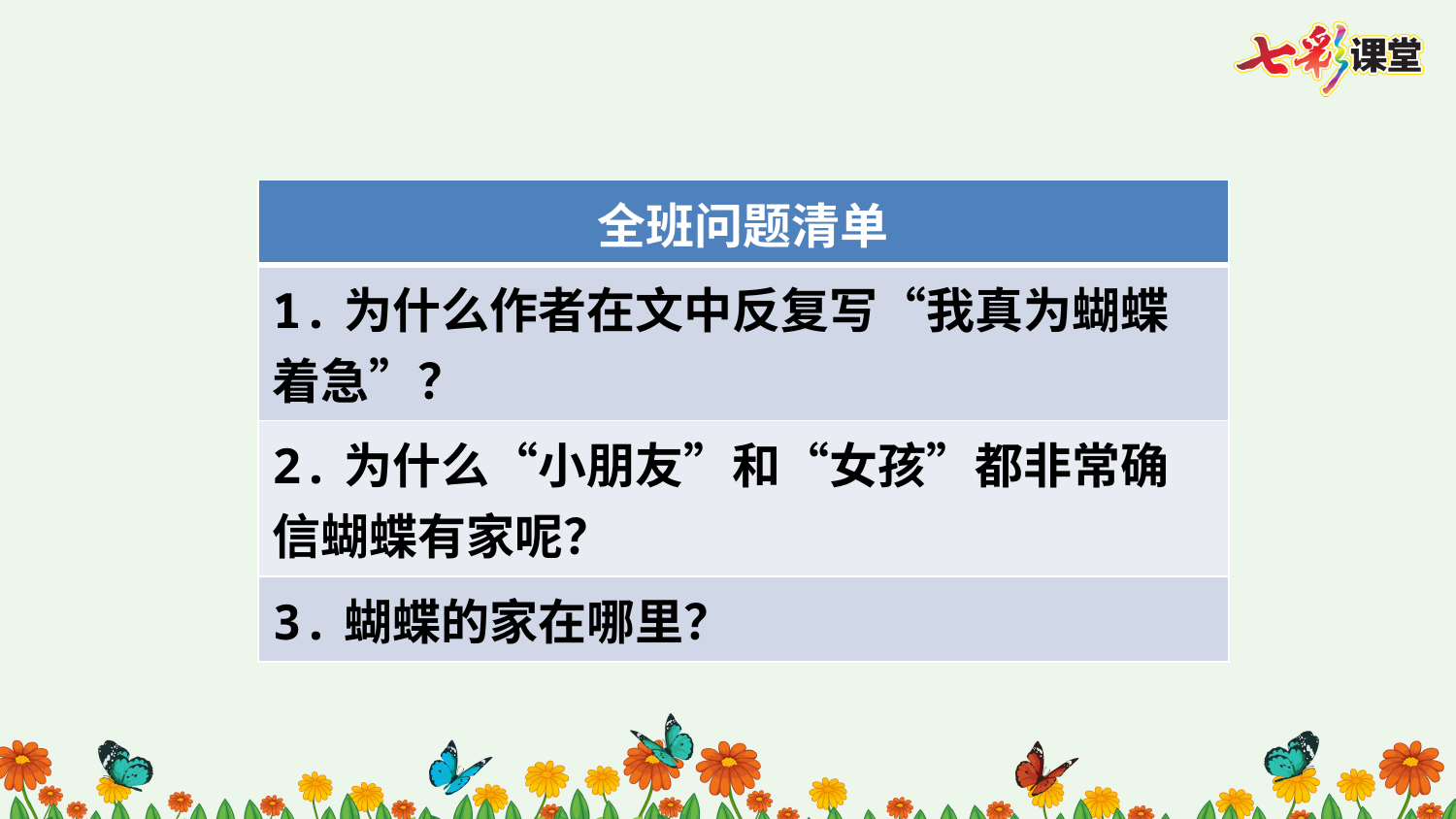

| 全班问题清单 |
| --- |
| 1.为什么作者在文中反复写“我真为蝴蝶着急”？ |
| 2.为什么“小朋友”和“女孩”都非常确信蝴蝶有家呢？ |
| 3.蝴蝶的家在哪里？ |